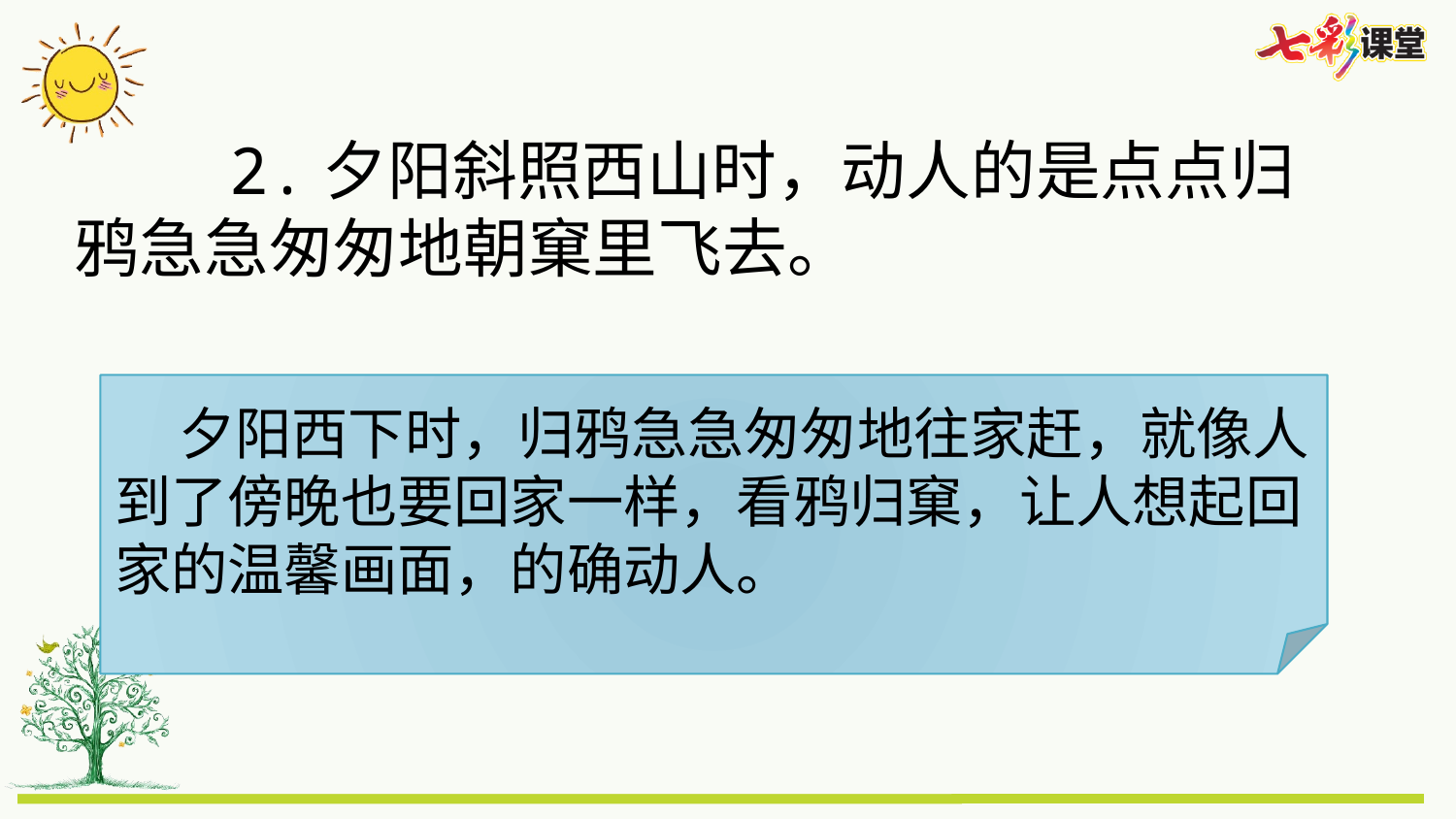

2.夕阳斜照西山时，动人的是点点归鸦急急匆匆地朝窠里飞去。
    夕阳西下时，归鸦急急匆匆地往家赶，就像人到了傍晚也要回家一样，看鸦归窠，让人想起回家的温馨画面，的确动人。